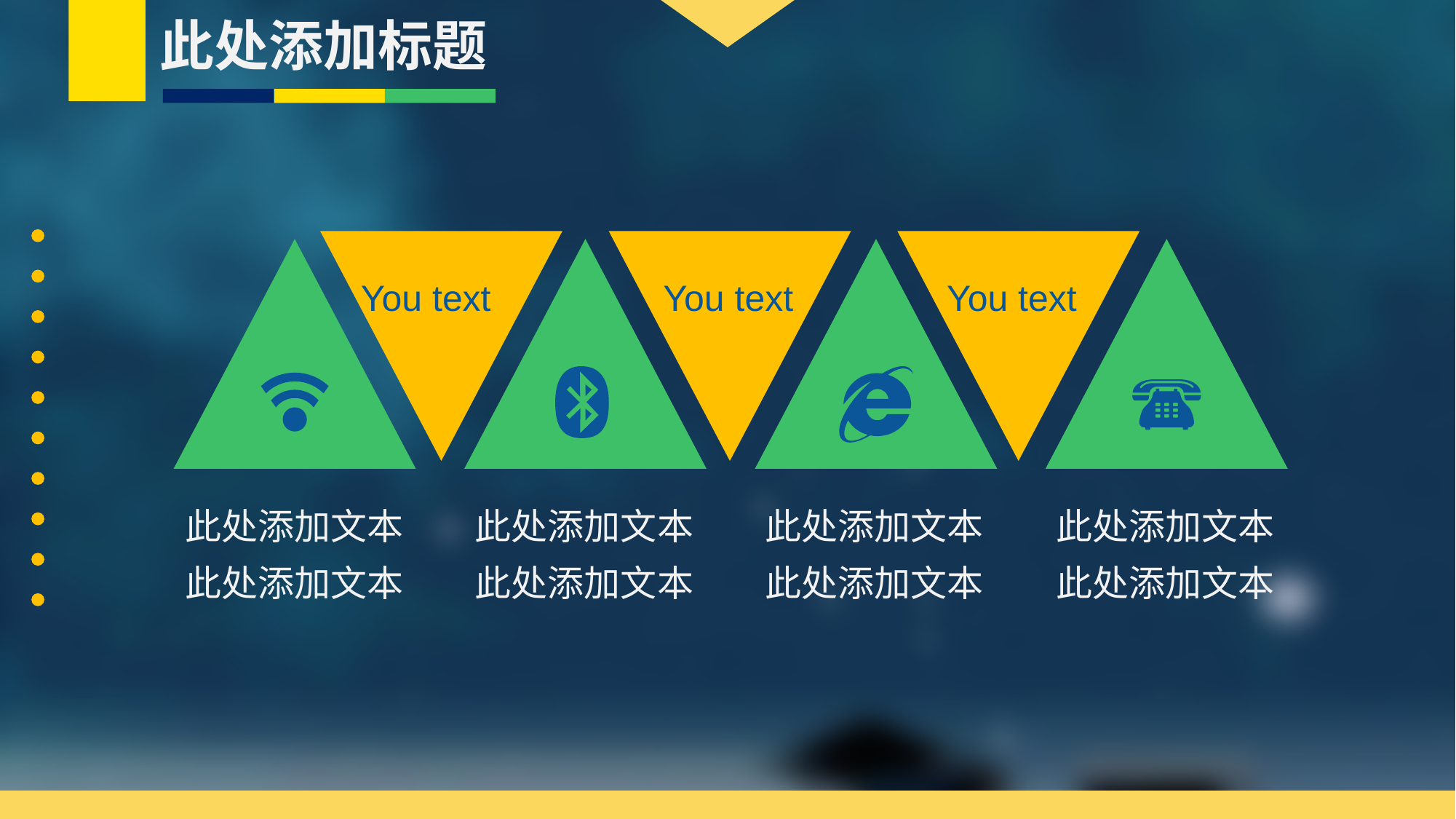

此处添加标题

You text
You text
You text

此处添加文本此处添加文本
此处添加文本此处添加文本
此处添加文本此处添加文本
此处添加文本此处添加文本